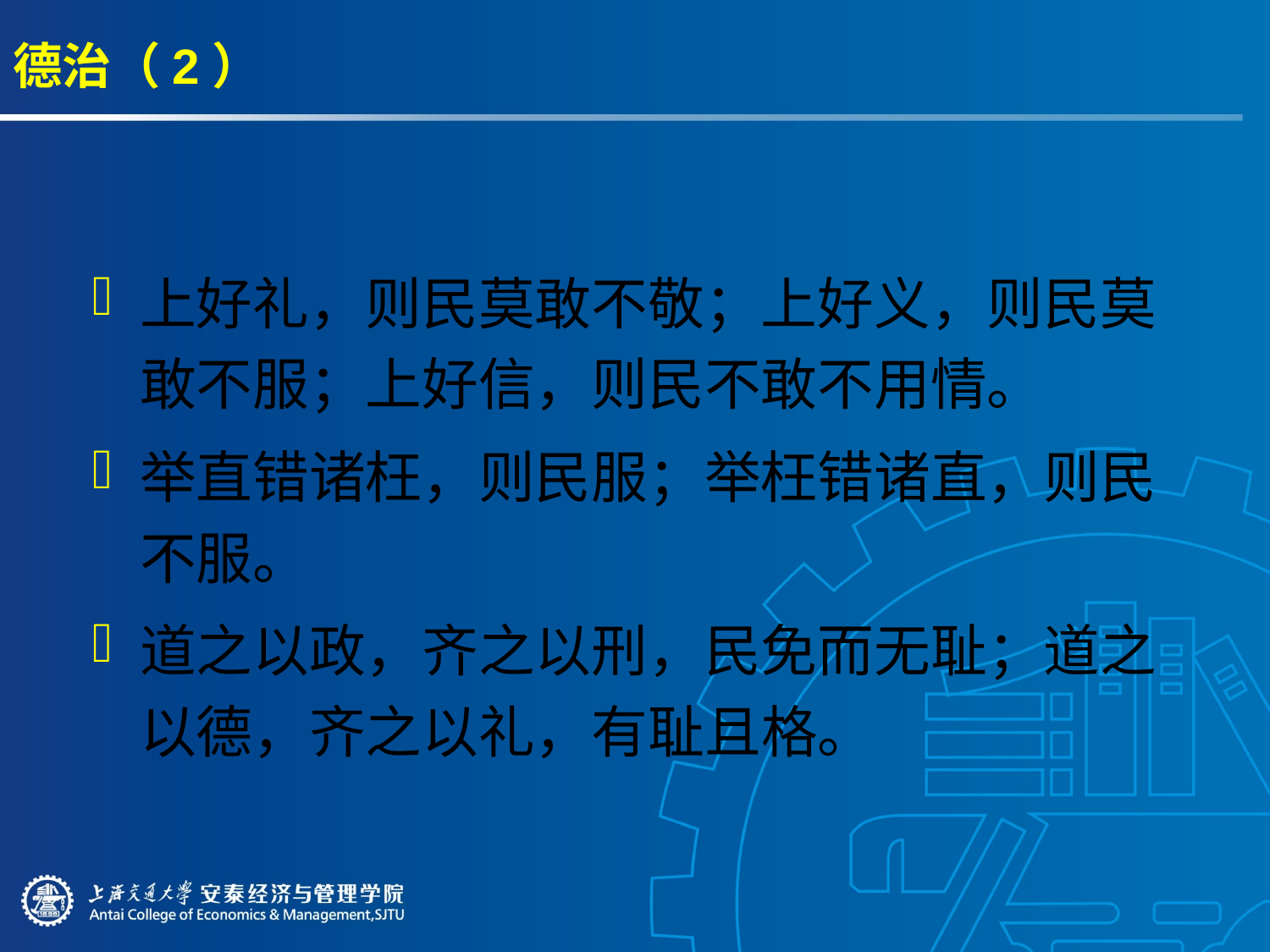

# 德治（2）
上好礼，则民莫敢不敬；上好义，则民莫敢不服；上好信，则民不敢不用情。
举直错诸枉，则民服；举枉错诸直，则民不服。
道之以政，齐之以刑，民免而无耻；道之以德，齐之以礼，有耻且格。